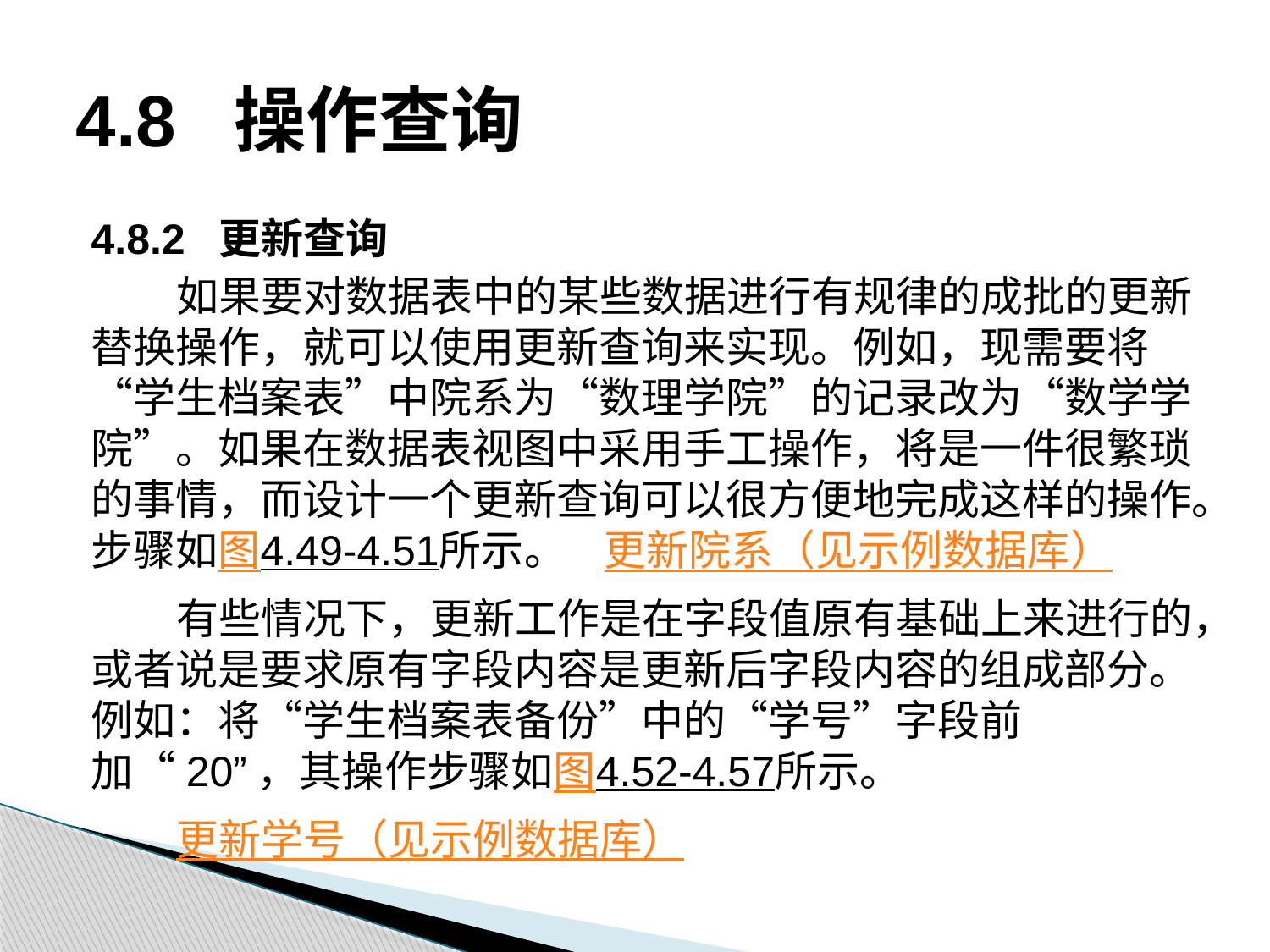

# 4.8  操作查询
4.8.2  更新查询
如果要对数据表中的某些数据进行有规律的成批的更新替换操作，就可以使用更新查询来实现。例如，现需要将“学生档案表”中院系为“数理学院”的记录改为“数学学院”。如果在数据表视图中采用手工操作，将是一件很繁琐的事情，而设计一个更新查询可以很方便地完成这样的操作。步骤如图4.49-4.51所示。    更新院系（见示例数据库）
有些情况下，更新工作是在字段值原有基础上来进行的，或者说是要求原有字段内容是更新后字段内容的组成部分。例如：将“学生档案表备份”中的“学号”字段前加“20”，其操作步骤如图4.52-4.57所示。
更新学号（见示例数据库）